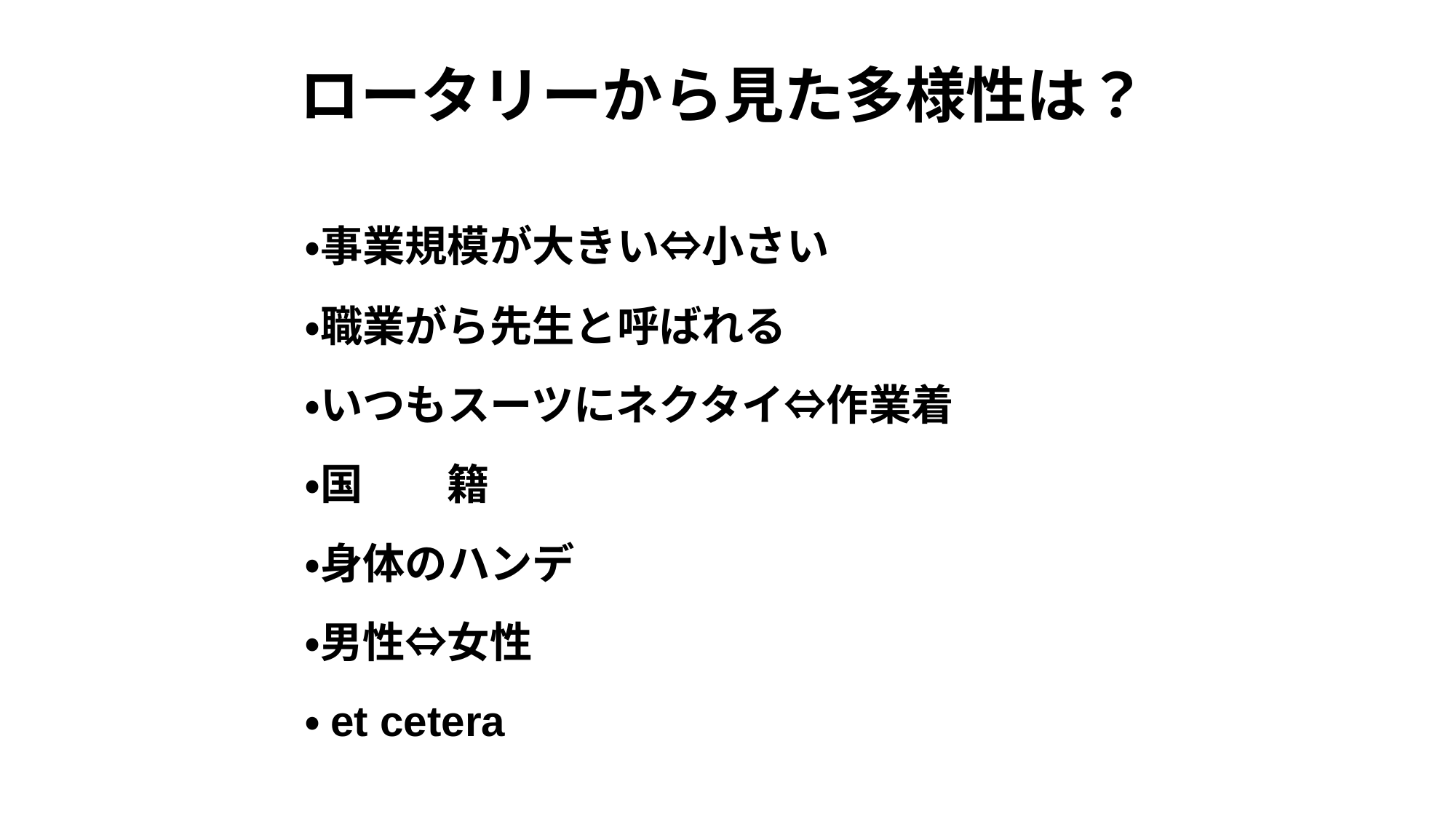

# ロータリーから見た多様性は？
・事業規模が大きい⇔小さい

・職業がら先生と呼ばれる
・いつもスーツにネクタイ⇔作業着
・国　　籍
・身体のハンデ
・男性⇔女性
・et cetera